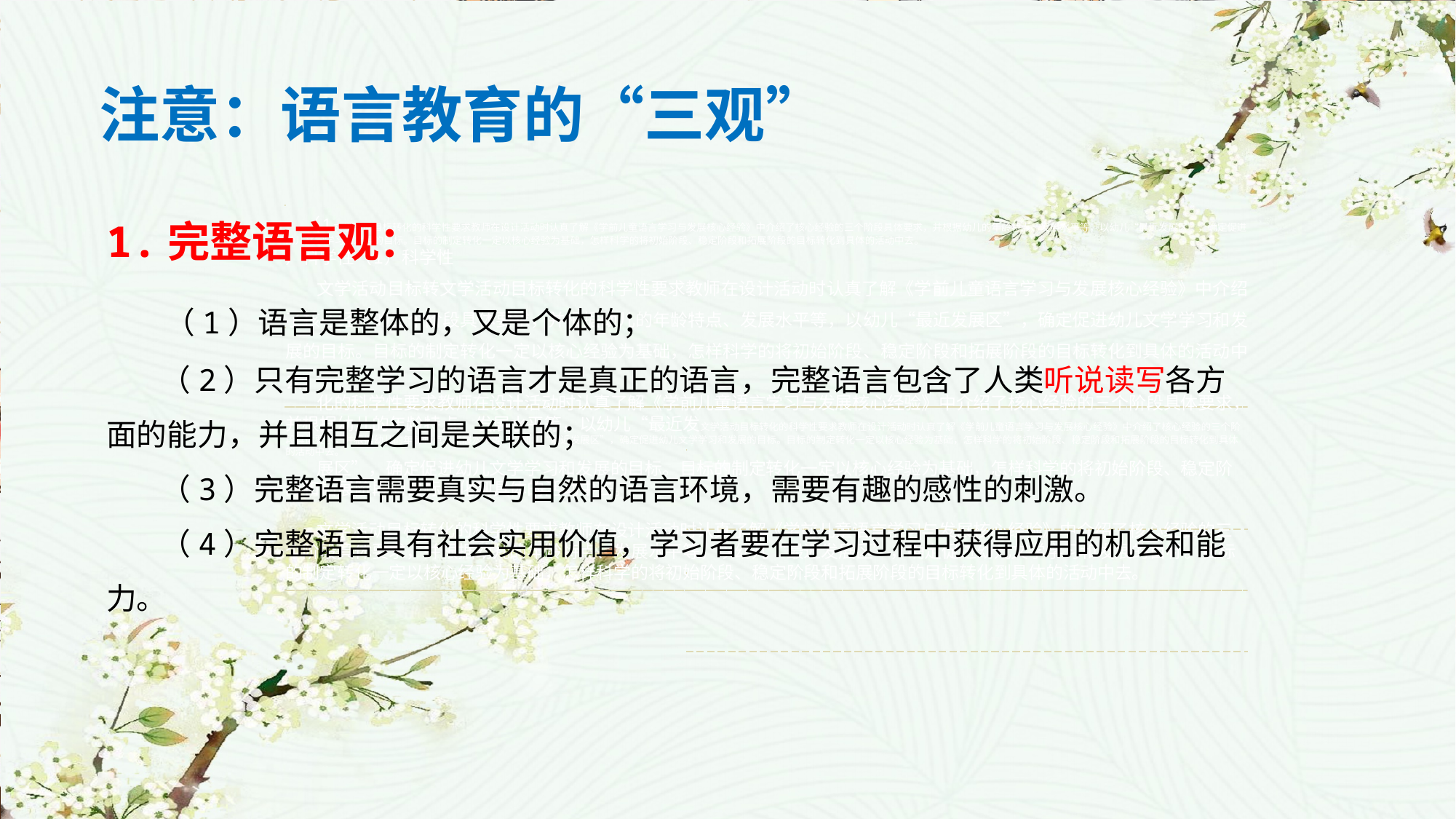

注意：语言教育的“三观”

1.完整语言观：
     （1）语言是整体的，又是个体的；
       （2）只有完整学习的语言才是真正的语言，完整语言包含了人类听说读写各方面的能力，并且相互之间是关联的；
       （3）完整语言需要真实与自然的语言环境，需要有趣的感性的刺激。
       （4）完整语言具有社会实用价值，学习者要在学习过程中获得应用的机会和能力。

    （1文学活动目标转化的科学性要求教师在设计活动时认真了解《学前儿童语言学习与发展核心经验》中介绍了核心经验的三个阶段具体要求，并根据幼儿的年龄特点、发展水平等，以幼儿“最近发展区”，确定促进幼儿文学学习和发展的目标。目标的制定转化一定以核心经验为基础，怎样科学的将初始阶段、稳定阶段和拓展阶段的目标转化到具体的活动中去。
）科学性（1）科学性
文学活动目标转文学活动目标转化的科学性要求教师在设计活动时认真了解《学前儿童语言学习与发展核心经验》中介绍了核心经验的三个阶段具体要求，并根据幼儿的年龄特点、发展水平等，以幼儿“最近发展区”，确定促进幼儿文学学习和发展的目标。目标的制定转化一定以核心经验为基础，怎样科学的将初始阶段、稳定阶段和拓展阶段的目标转化到具体的活动中去。
化的科学性要求教师在设计活动时认真了解《学前儿童语言学习与发展核心经验》中介绍了核心经验的三个阶段具体要求，并根据幼儿的年龄特点、发展水平等，以幼儿“最近发文学活动目标转化的科学性要求教师在设计活动时认真了解《学前儿童语言学习与发展核心经验》中介绍了核心经验的三个阶段具体要求，并根据幼儿的年龄特点、发展水平等，以幼儿“最近发展区”，确定促进幼儿文学学习和发展的目标。目标的制定转化一定以核心经验为基础，怎样科学的将初始阶段、稳定阶段和拓展阶段的目标转化到具体的活动中去。
展区”，确定促进幼儿文学学习和发展的目标。目标的制定转化一定以核心经验为基础，怎样科学的将初始阶段、稳定阶段和拓展阶段的目标转化到具体的活动中去。

文学活动目标转化的科学性要求教师在设计活动时认真了解《学前儿童语言学习与发展核心经验》中介绍了核心经验的三个阶段具体要求，并根据幼儿的年龄特点、发展水平等，以幼儿“最近发展区”，确定促进幼儿文学学习和发展的目标。目标的制定转化一定以核心经验为基础，怎样科学的将初始阶段、稳定阶段和拓展阶段的目标转化到具体的活动中去。